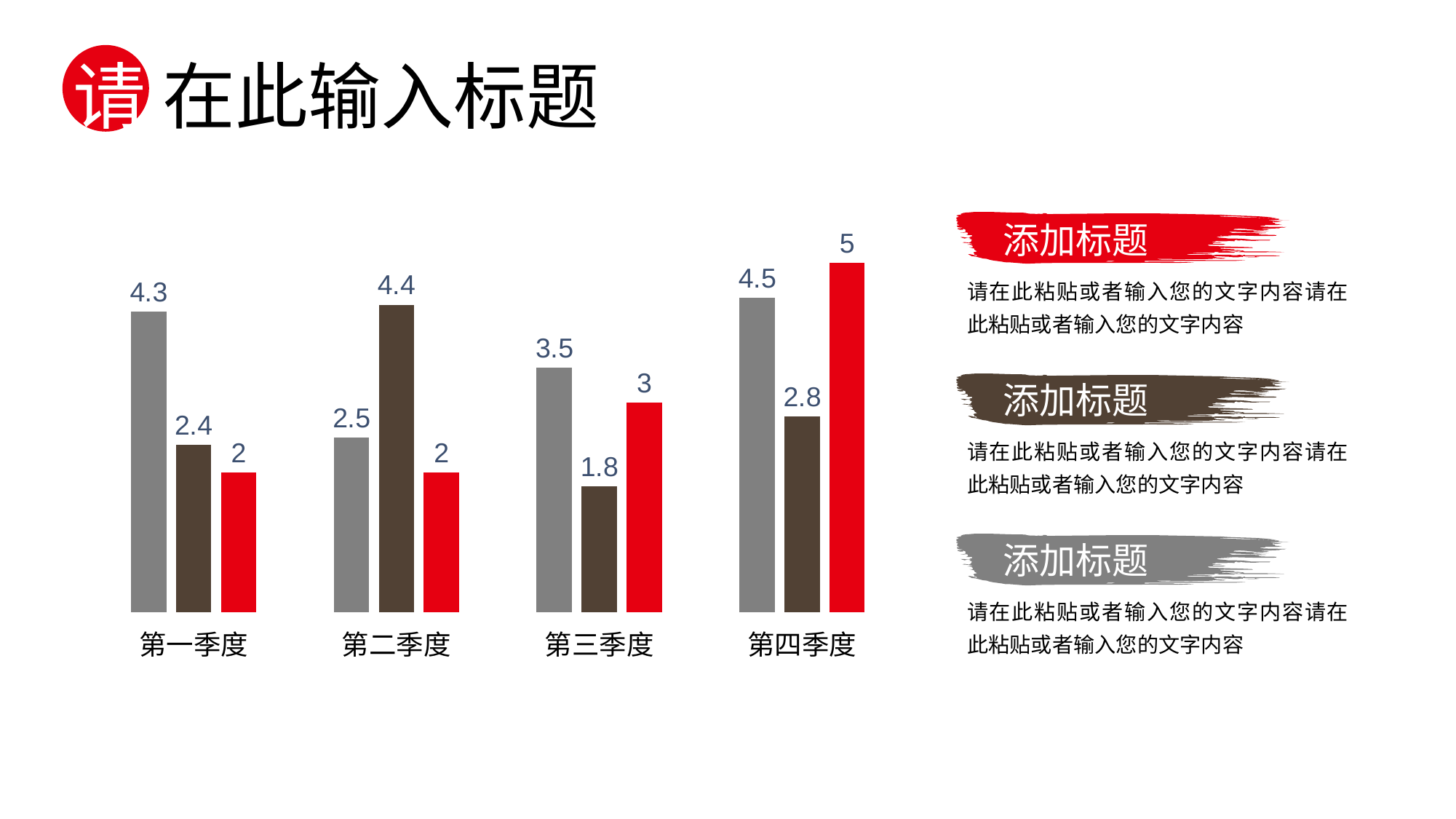

请 在此输入标题

### Chart

| Category | 系列 1 | 系列 2 | 系列 3 |
|---|---|---|---|
| 第一季度 | 4.3 | 2.4 | 2.0 |
| 第二季度 | 2.5 | 4.4 | 2.0 |
| 第三季度 | 3.5 | 1.8 | 3.0 |
| 第四季度 | 4.5 | 2.8 | 5.0 |
添加标题
请在此粘贴或者输入您的文字内容请在此粘贴或者输入您的文字内容
添加标题

请在此粘贴或者输入您的文字内容请在此粘贴或者输入您的文字内容
添加标题

请在此粘贴或者输入您的文字内容请在此粘贴或者输入您的文字内容